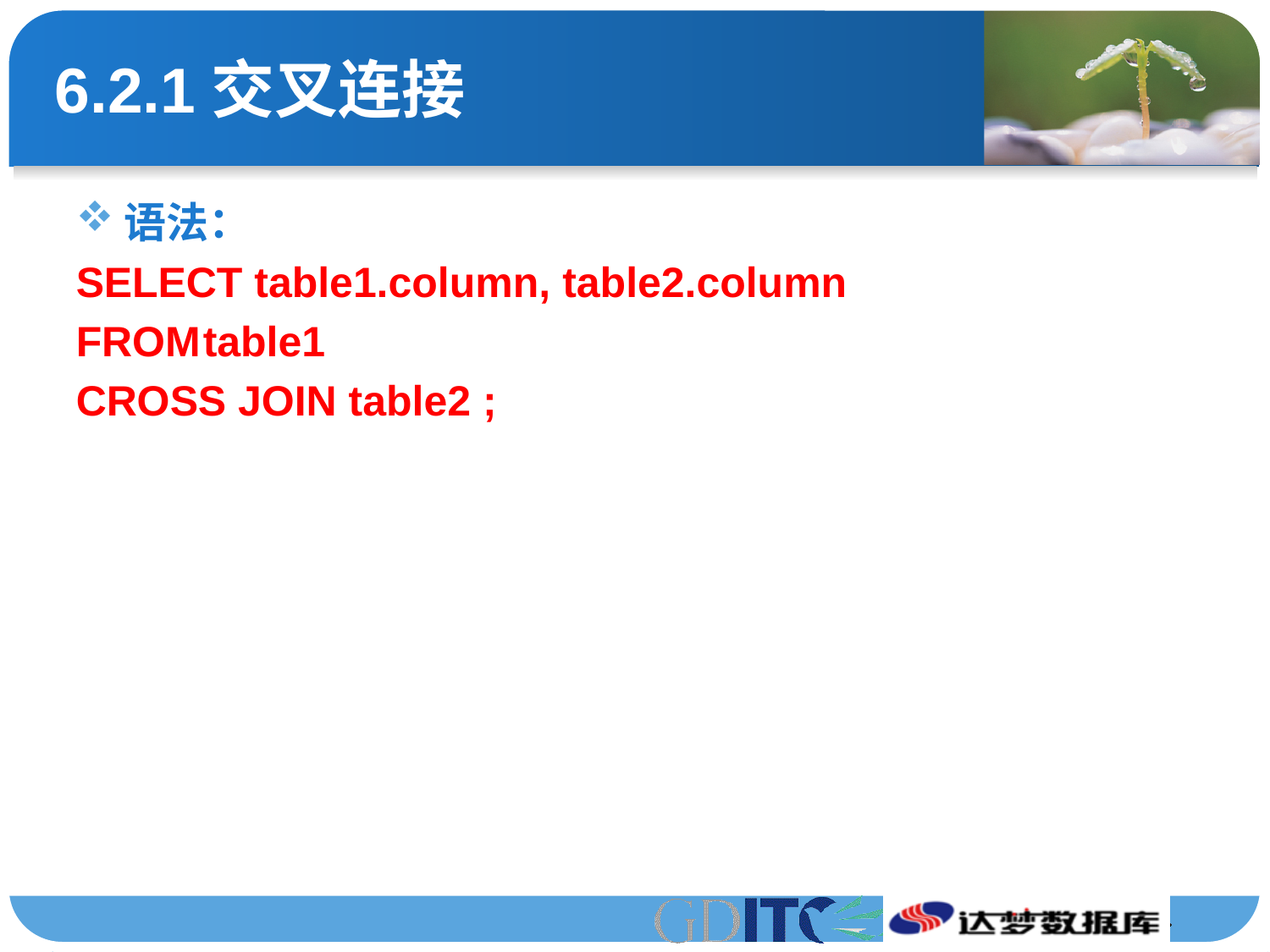

# 6.2.1交叉连接
语法：
SELECT table1.column, table2.column
FROM	table1
CROSS JOIN table2 ;